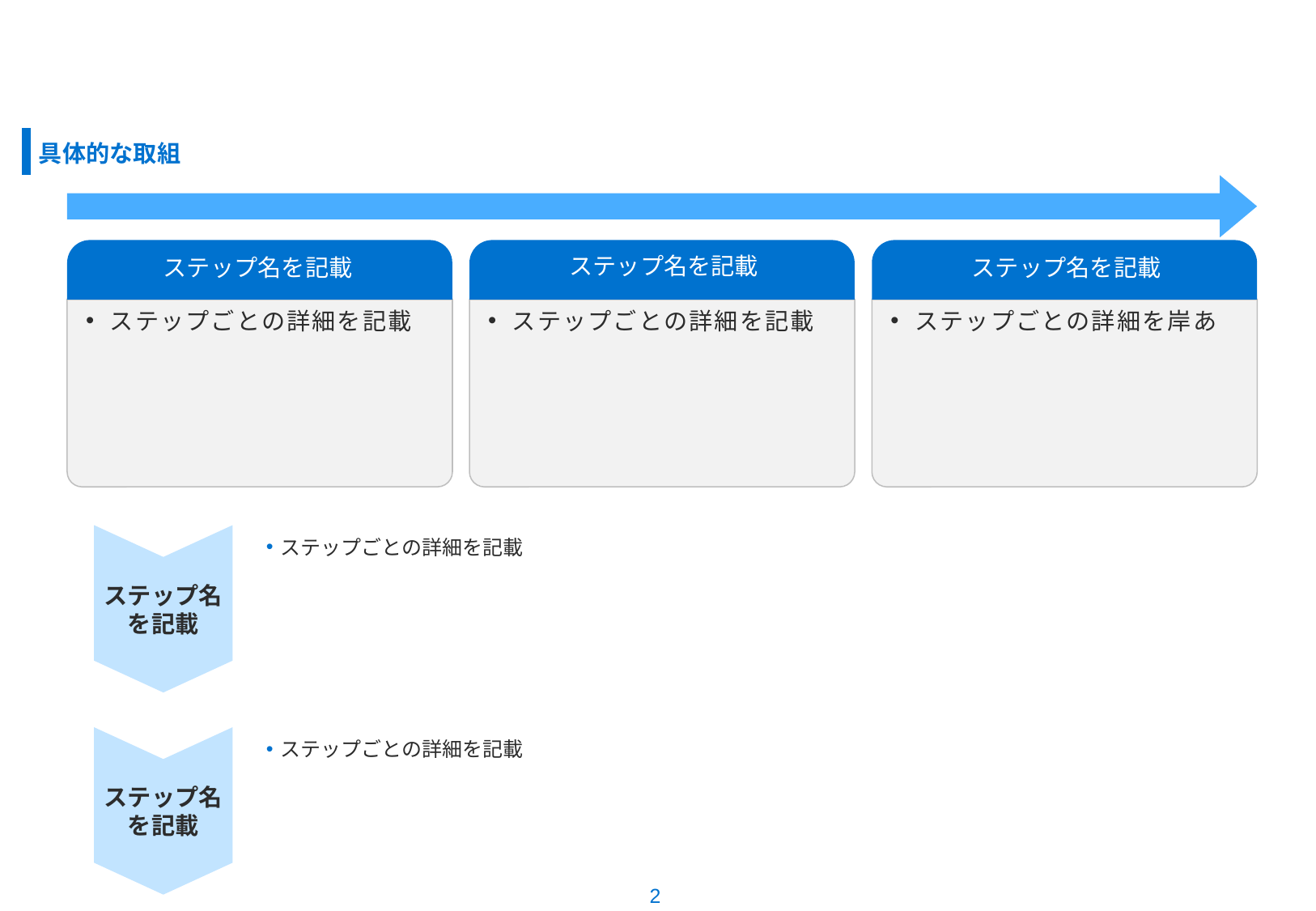

#

様式問わず、どのようなステップで取組を進めたのか記載してください。
図や写真等を用いて、実施の様子が分かるように記載してください。
左記は、ステップを記載する際に、必要に応じて使用してください。

ステップ名を記載

ステップ名を記載
ステップ名を記載
ステップごとの詳細を記載
ステップごとの詳細を記載
ステップごとの詳細を岸あ
ステップごとの詳細を記載

ステップ名を記載
ステップごとの詳細を記載

ステップ名を記載
ステップごとの詳細を記載

ステップ名を記載